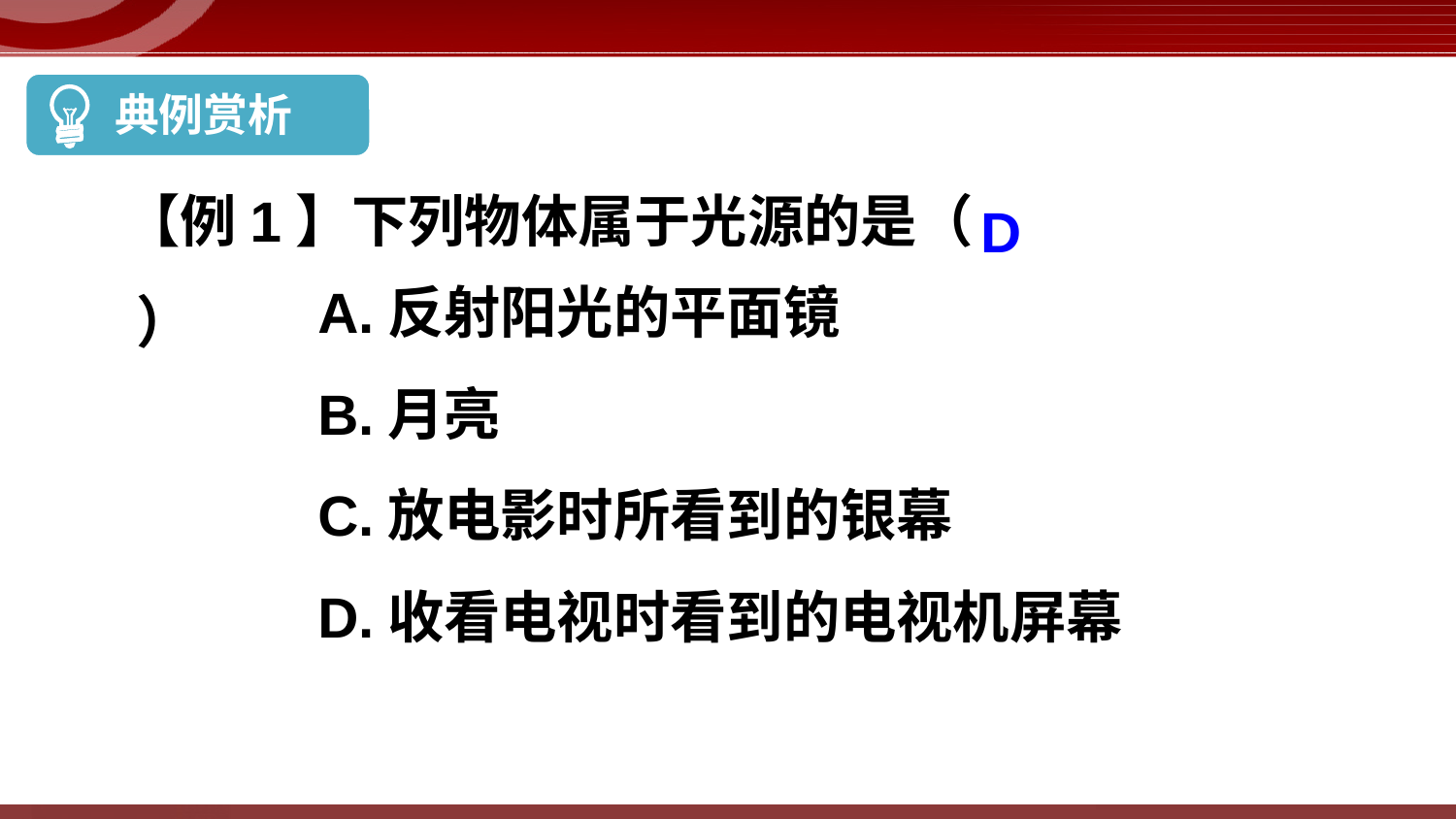

典例赏析

【例1】下列物体属于光源的是（       ）
D
A.反射阳光的平面镜
B.月亮
C.放电影时所看到的银幕
D.收看电视时看到的电视机屏幕